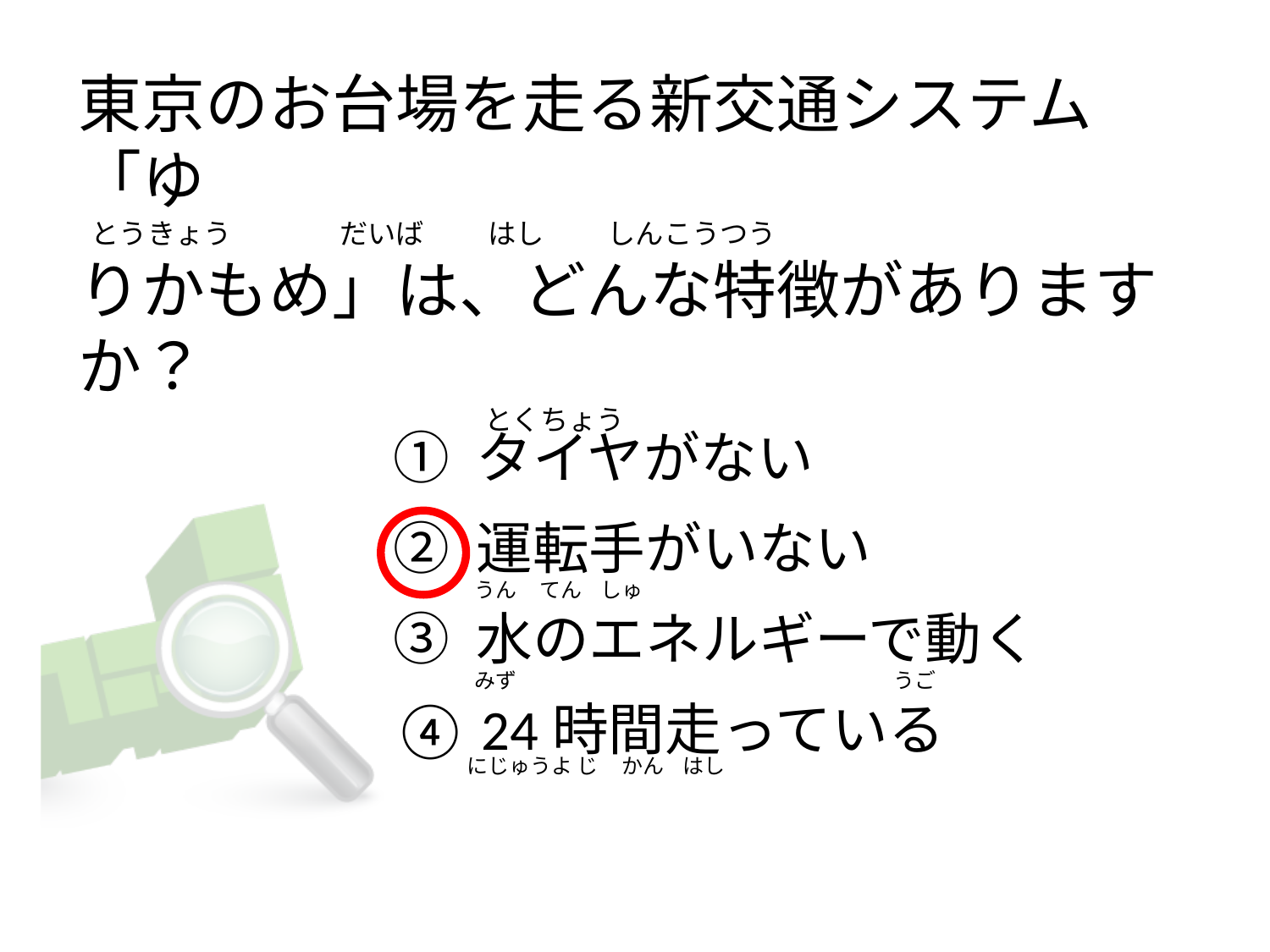

# 東京のお台場を走る新交通システム「ゆ   とうきょう                 だいば          はし          しんこうつう りかもめ」は、どんな特徴がありますか？                                                                 とくちょう
① タイヤがない
② 運転手がいない
③ 水のエネルギーで動く
④ 24時間走っている

うん     てん    しゅ
みず                                                                                 うご
 にじゅうよ じ     かん    はし